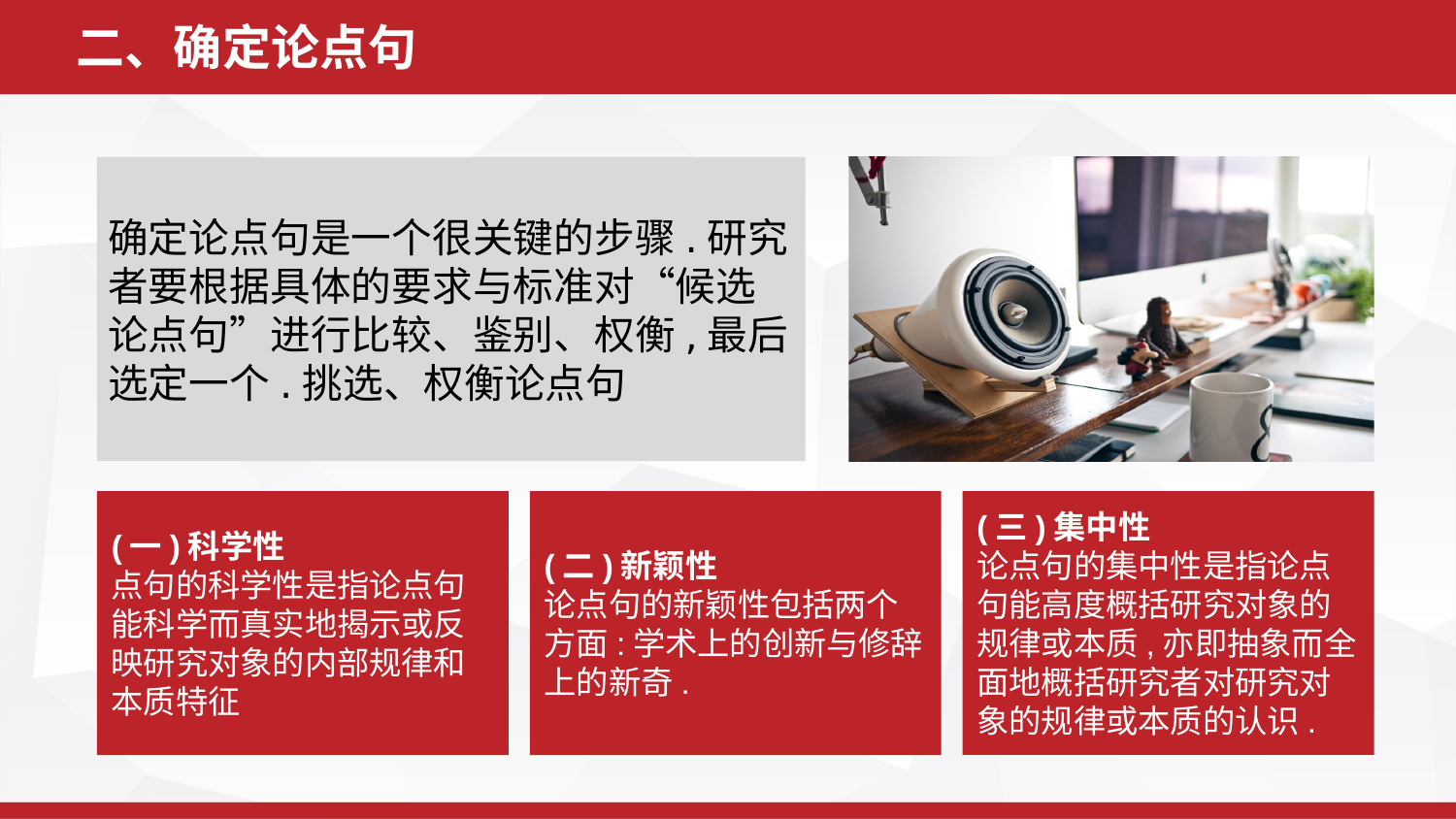

二、确定论点句

确定论点句是一个很关键的步骤.研究者要根据具体的要求与标准对“候选论点句”进行比较、鉴别、权衡,最后选定一个.挑选、权衡论点句
(一)科学性
点句的科学性是指论点句能科学而真实地揭示或反映研究对象的内部规律和本质特征
(二)新颖性
论点句的新颖性包括两个方面:学术上的创新与修辞上的新奇.
(三)集中性
论点句的集中性是指论点句能高度概括研究对象的规律或本质,亦即抽象而全面地概括研究者对研究对象的规律或本质的认识.